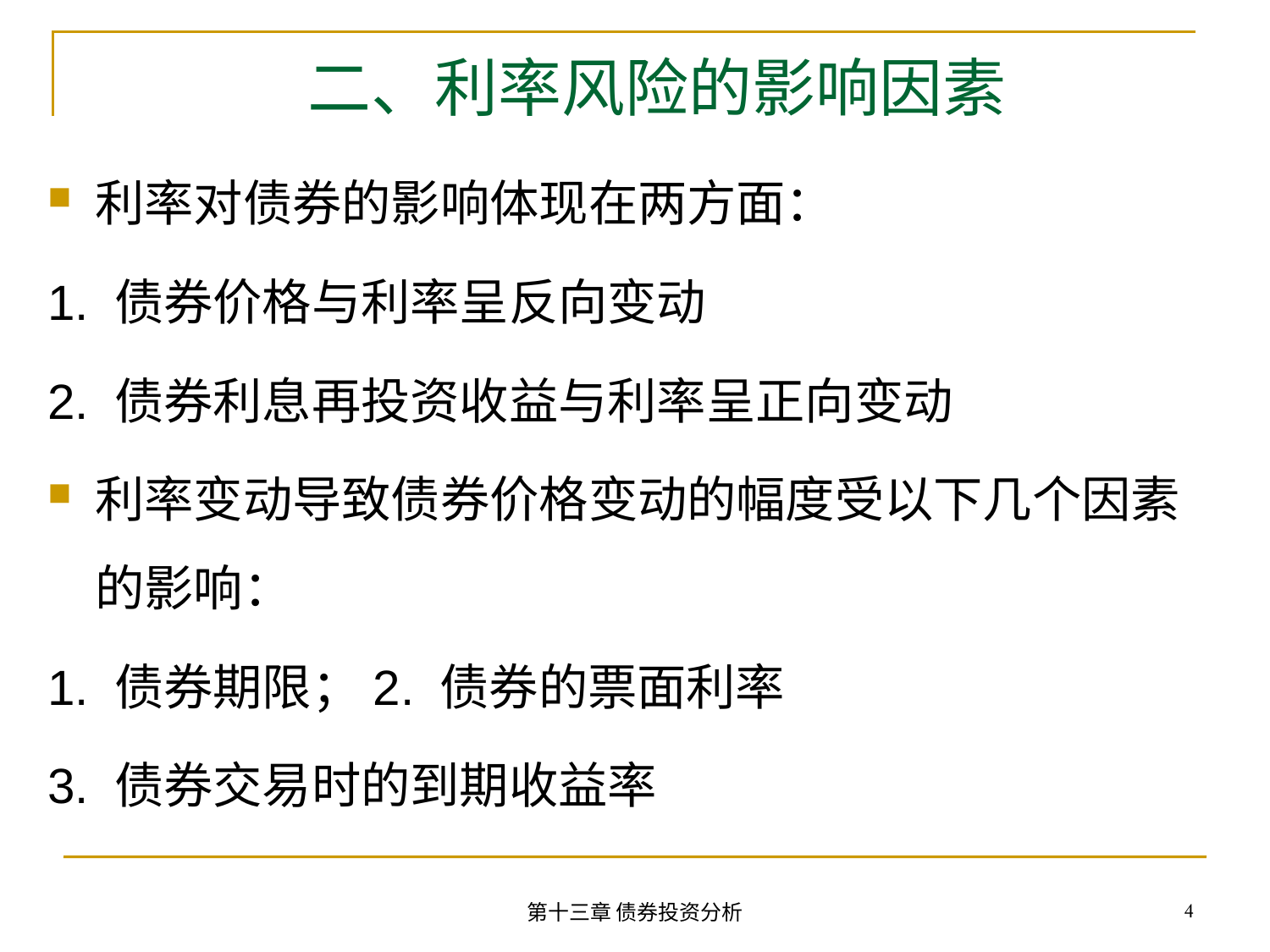

# 二、利率风险的影响因素
利率对债券的影响体现在两方面：
1. 债券价格与利率呈反向变动
2. 债券利息再投资收益与利率呈正向变动
利率变动导致债券价格变动的幅度受以下几个因素的影响：
1. 债券期限；2. 债券的票面利率
3. 债券交易时的到期收益率
4
第十三章 债券投资分析